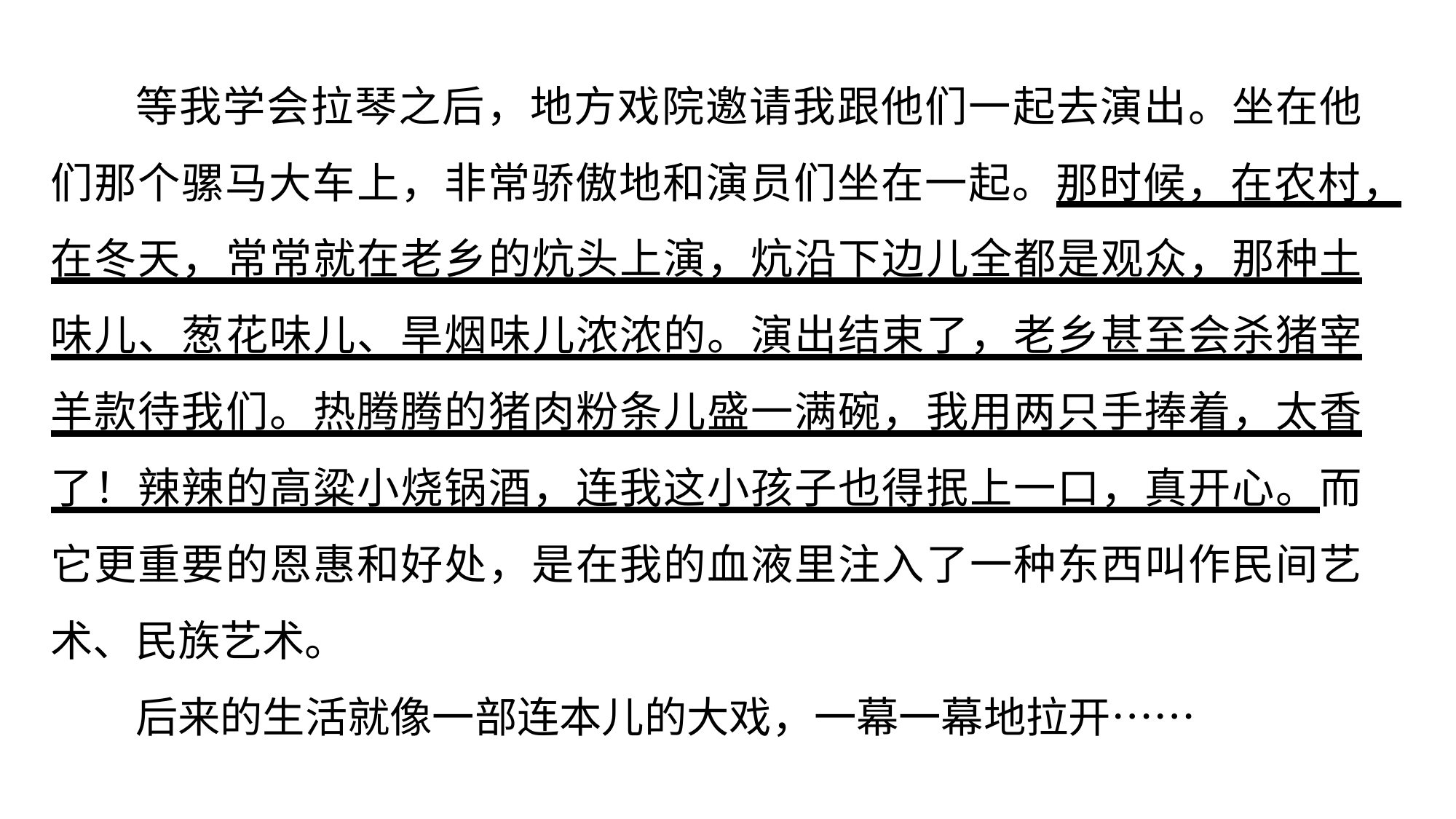

等我学会拉琴之后，地方戏院邀请我跟他们一起去演出。坐在他们那个骡马大车上，非常骄傲地和演员们坐在一起。那时候，在农村，在冬天，常常就在老乡的炕头上演，炕沿下边儿全都是观众，那种土味儿、葱花味儿、旱烟味儿浓浓的。演出结束了，老乡甚至会杀猪宰羊款待我们。热腾腾的猪肉粉条儿盛一满碗，我用两只手捧着，太香了！辣辣的高粱小烧锅酒，连我这小孩子也得抿上一口，真开心。而它更重要的恩惠和好处，是在我的血液里注入了一种东西叫作民间艺术、民族艺术。
后来的生活就像一部连本儿的大戏，一幕一幕地拉开……